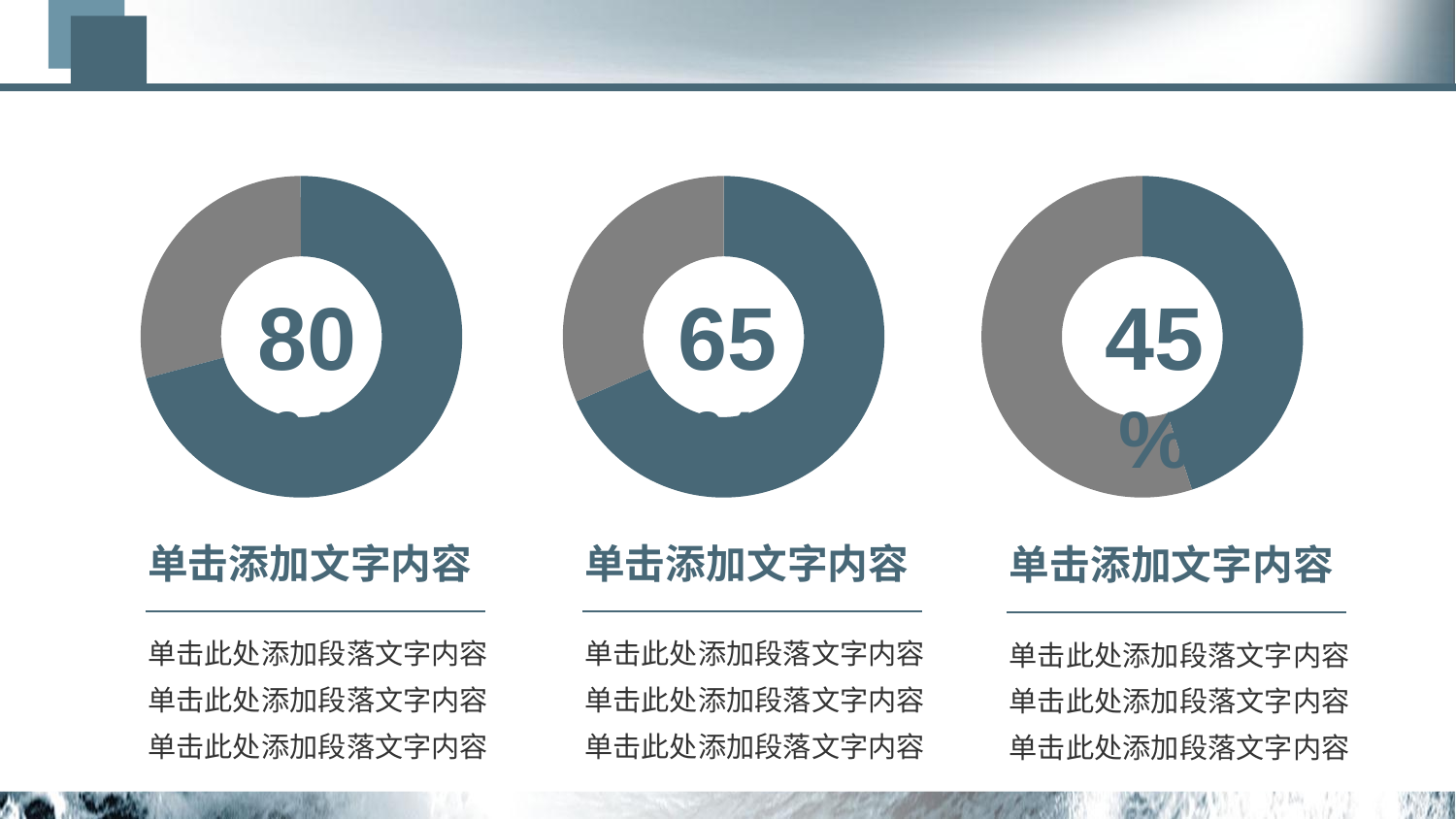

### Chart

| Category | 销售额 |
|---|---|
| 第一季度 | 8.2 |
| 第二季度 | 20.0 |

### Chart

| Category | 销售额 |
|---|---|
| 第一季度 | 65.0 |
| 第二季度 | 30.0 |

### Chart

| Category | 销售额 |
|---|---|
| 第一季度 | 45.0 |
| 第二季度 | 55.0 |
45%
80%
65%
单击添加文字内容
单击添加文字内容
单击添加文字内容
单击此处添加段落文字内容
单击此处添加段落文字内容
单击此处添加段落文字内容
单击此处添加段落文字内容
单击此处添加段落文字内容
单击此处添加段落文字内容
单击此处添加段落文字内容
单击此处添加段落文字内容
单击此处添加段落文字内容